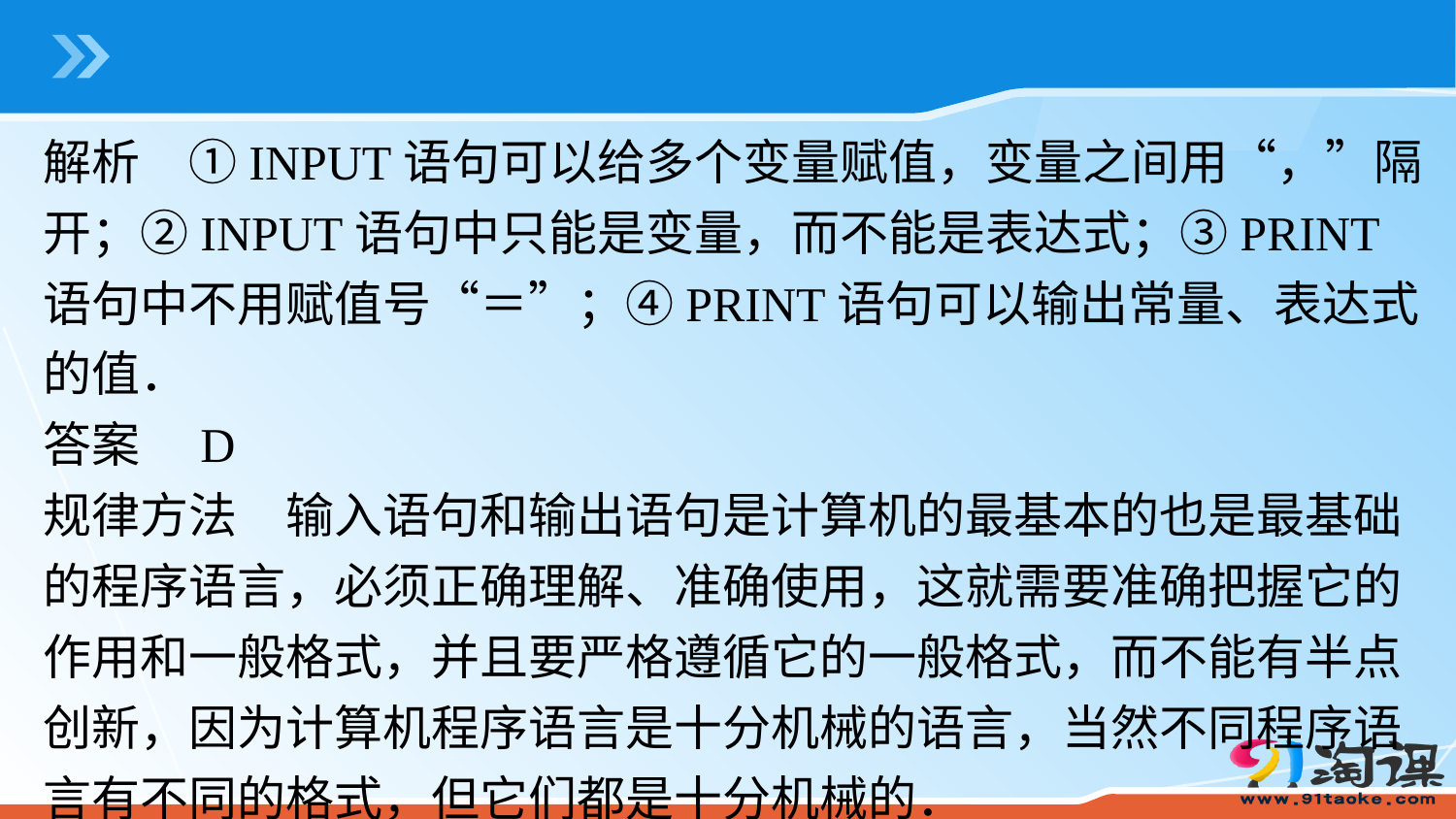

解析　①INPUT语句可以给多个变量赋值，变量之间用“，”隔开；②INPUT语句中只能是变量，而不能是表达式；③PRINT语句中不用赋值号“＝”；④PRINT语句可以输出常量、表达式的值．
答案　D
规律方法　输入语句和输出语句是计算机的最基本的也是最基础的程序语言，必须正确理解、准确使用，这就需要准确把握它的作用和一般格式，并且要严格遵循它的一般格式，而不能有半点创新，因为计算机程序语言是十分机械的语言，当然不同程序语言有不同的格式，但它们都是十分机械的．